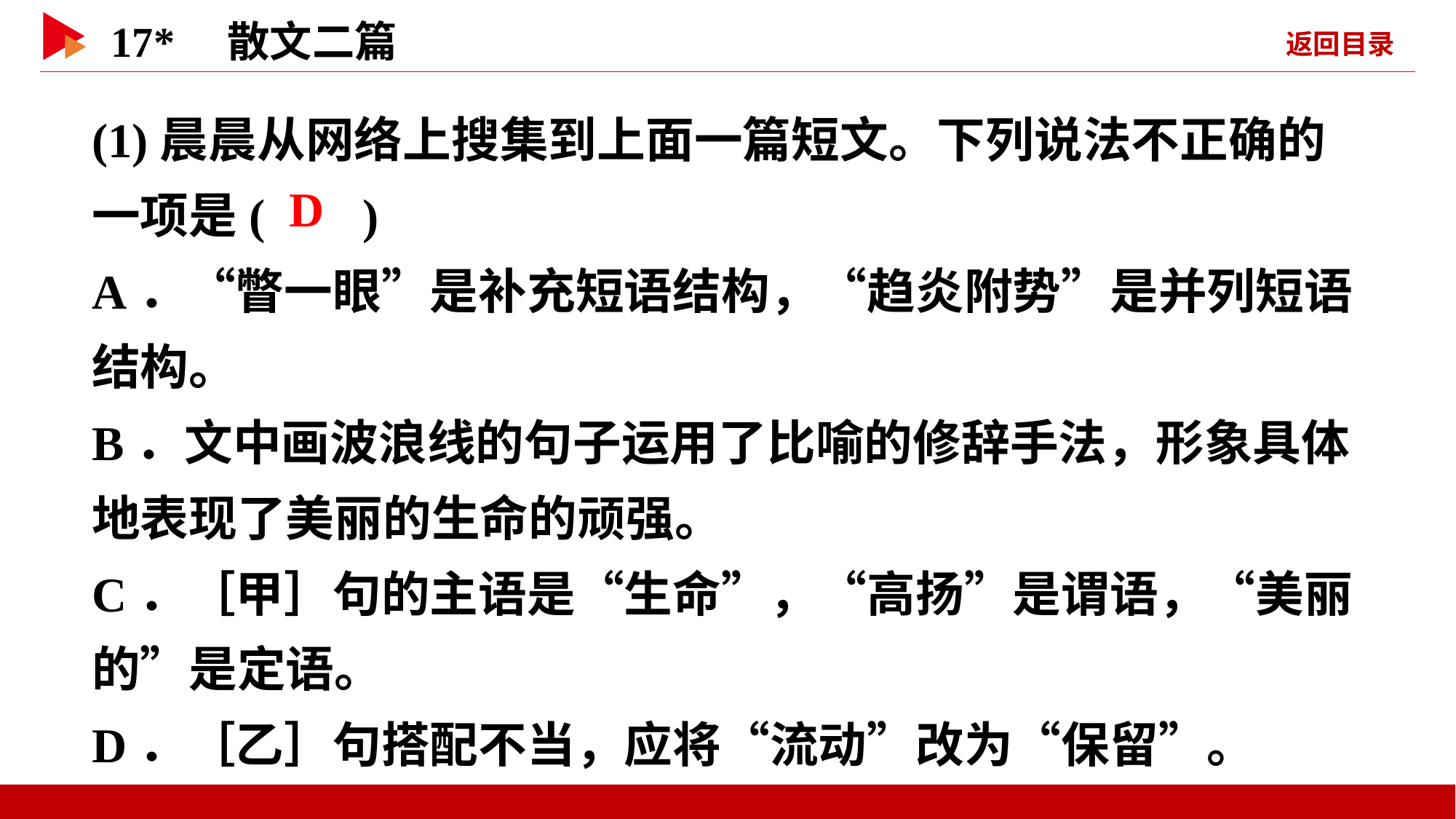

(1)晨晨从网络上搜集到上面一篇短文。下列说法不正确的一项是(        )
A．“瞥一眼”是补充短语结构，“趋炎附势”是并列短语结构。
B．文中画波浪线的句子运用了比喻的修辞手法，形象具体地表现了美丽的生命的顽强。
C．［甲］句的主语是“生命”，“高扬”是谓语，“美丽的”是定语。
D．［乙］句搭配不当，应将“流动”改为“保留”。
   D